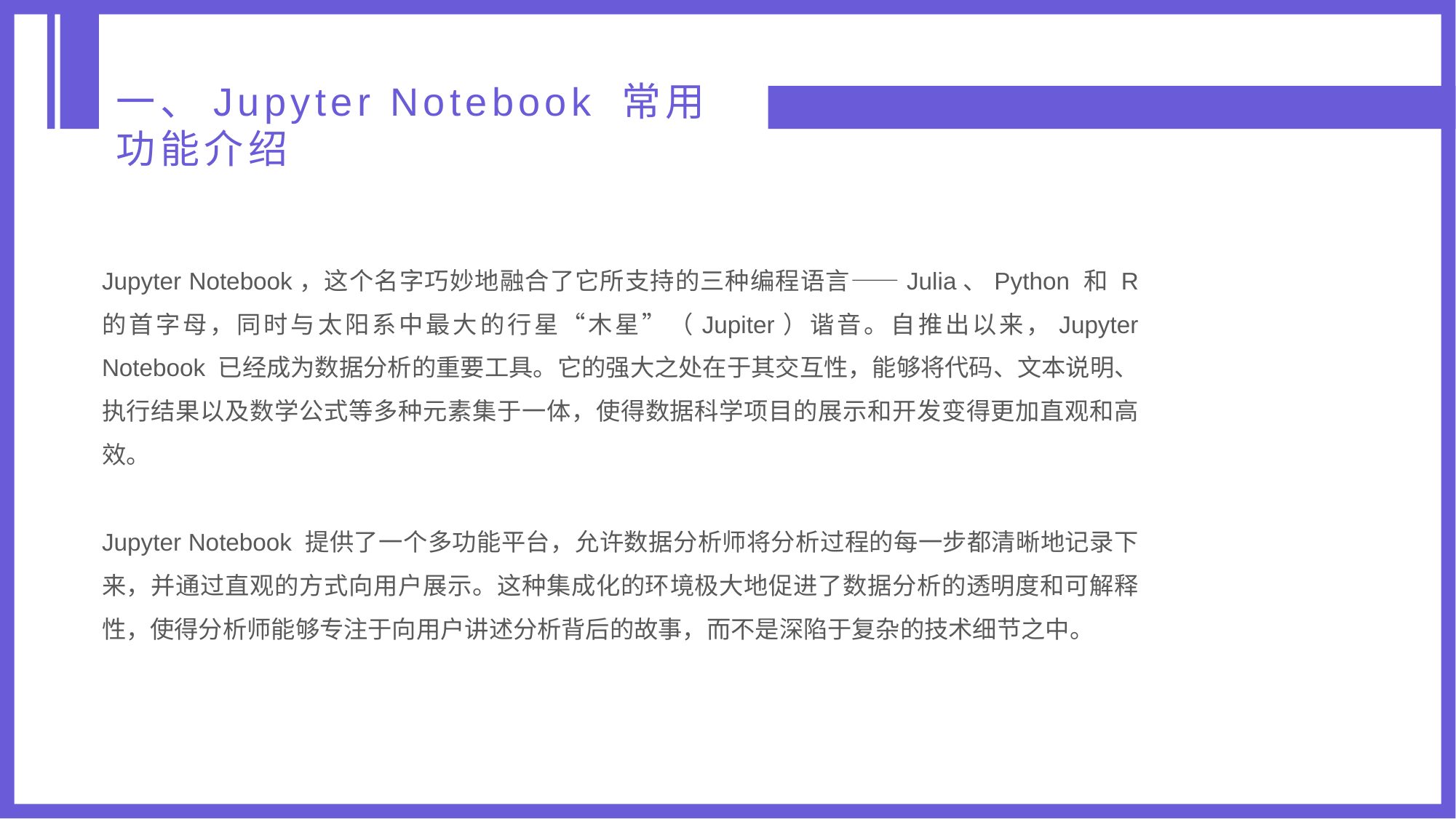

一、Jupyter Notebook 常用功能介绍
Jupyter Notebook，这个名字巧妙地融合了它所支持的三种编程语言——Julia、Python 和 R 的首字母，同时与太阳系中最大的行星“木星”（Jupiter）谐音。自推出以来，Jupyter Notebook 已经成为数据分析的重要工具。它的强大之处在于其交互性，能够将代码、文本说明、执行结果以及数学公式等多种元素集于一体，使得数据科学项目的展示和开发变得更加直观和高效。

Jupyter Notebook 提供了一个多功能平台，允许数据分析师将分析过程的每一步都清晰地记录下来，并通过直观的方式向用户展示。这种集成化的环境极大地促进了数据分析的透明度和可解释性，使得分析师能够专注于向用户讲述分析背后的故事，而不是深陷于复杂的技术细节之中。